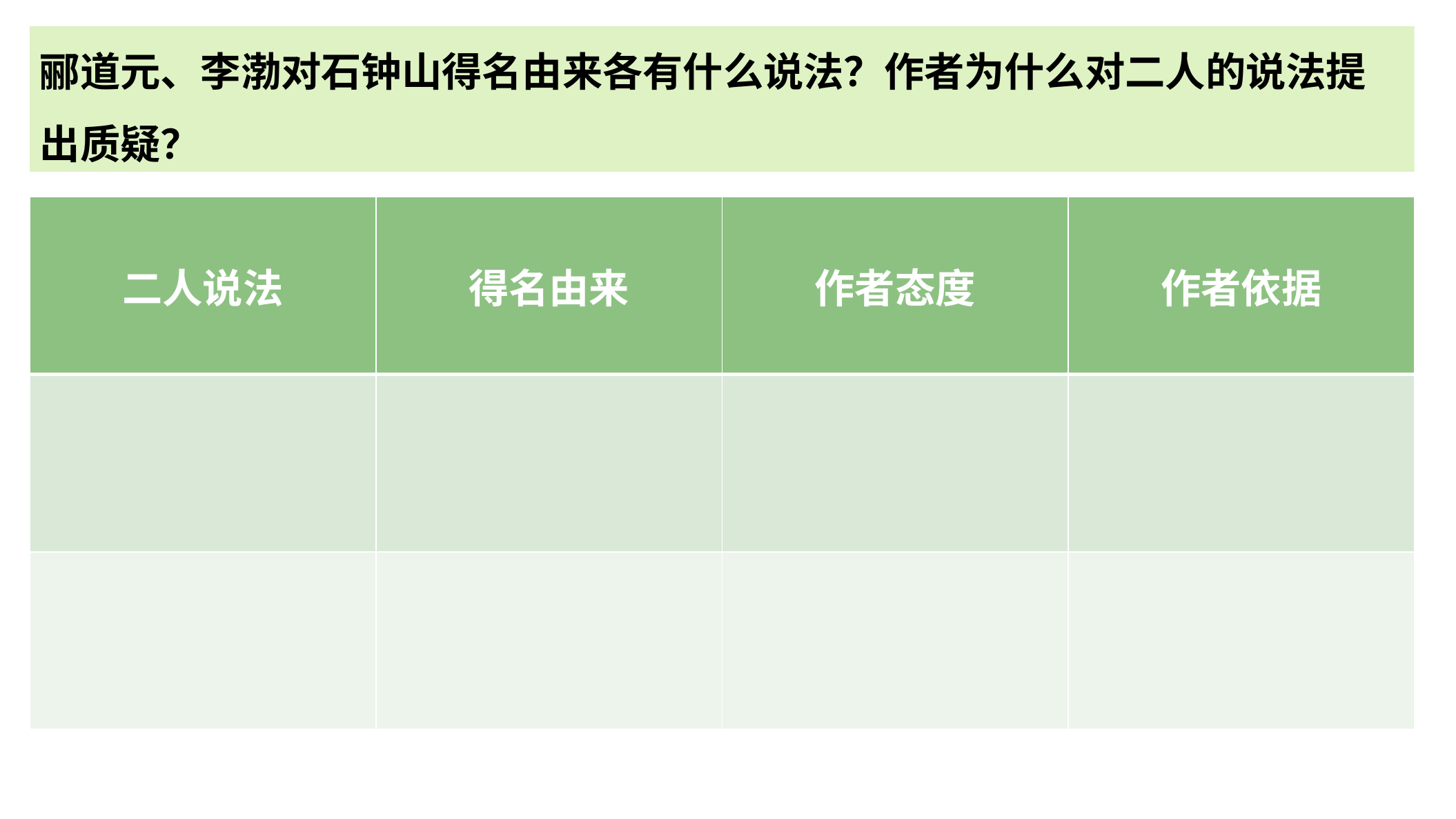

# 郦道元、李渤对石钟山得名由来各有什么说法？作者为什么对二人的说法提出质疑？
| 二人说法 | 得名由来 | 作者态度 | 作者依据 |
| --- | --- | --- | --- |
|  |  |  |  |
|  |  |  |  |